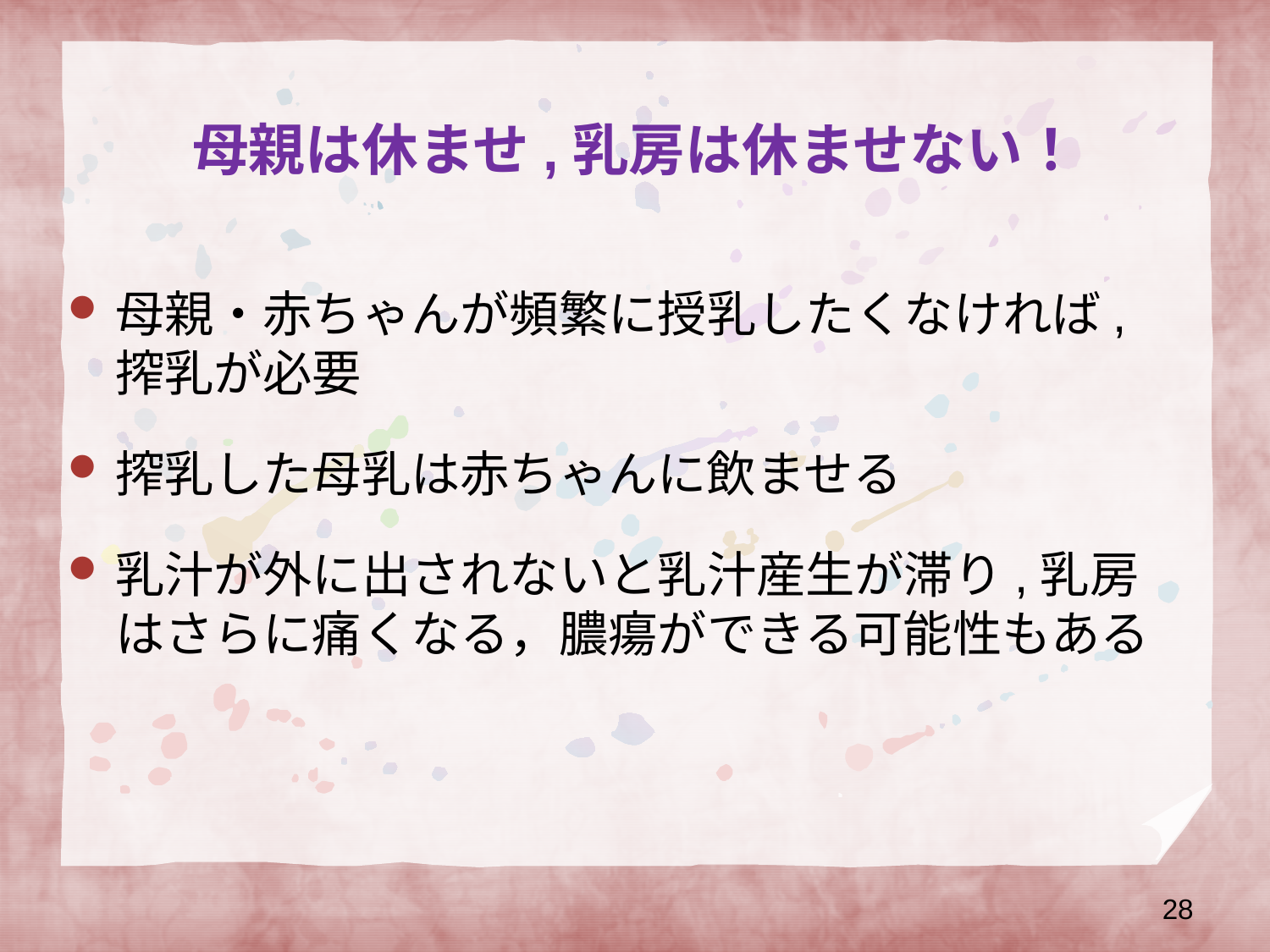

# 母親は休ませ,乳房は休ませない！
母親・赤ちゃんが頻繁に授乳したくなければ,搾乳が必要
搾乳した母乳は赤ちゃんに飲ませる
乳汁が外に出されないと乳汁産生が滞り,乳房はさらに痛くなる，膿瘍ができる可能性もある
28